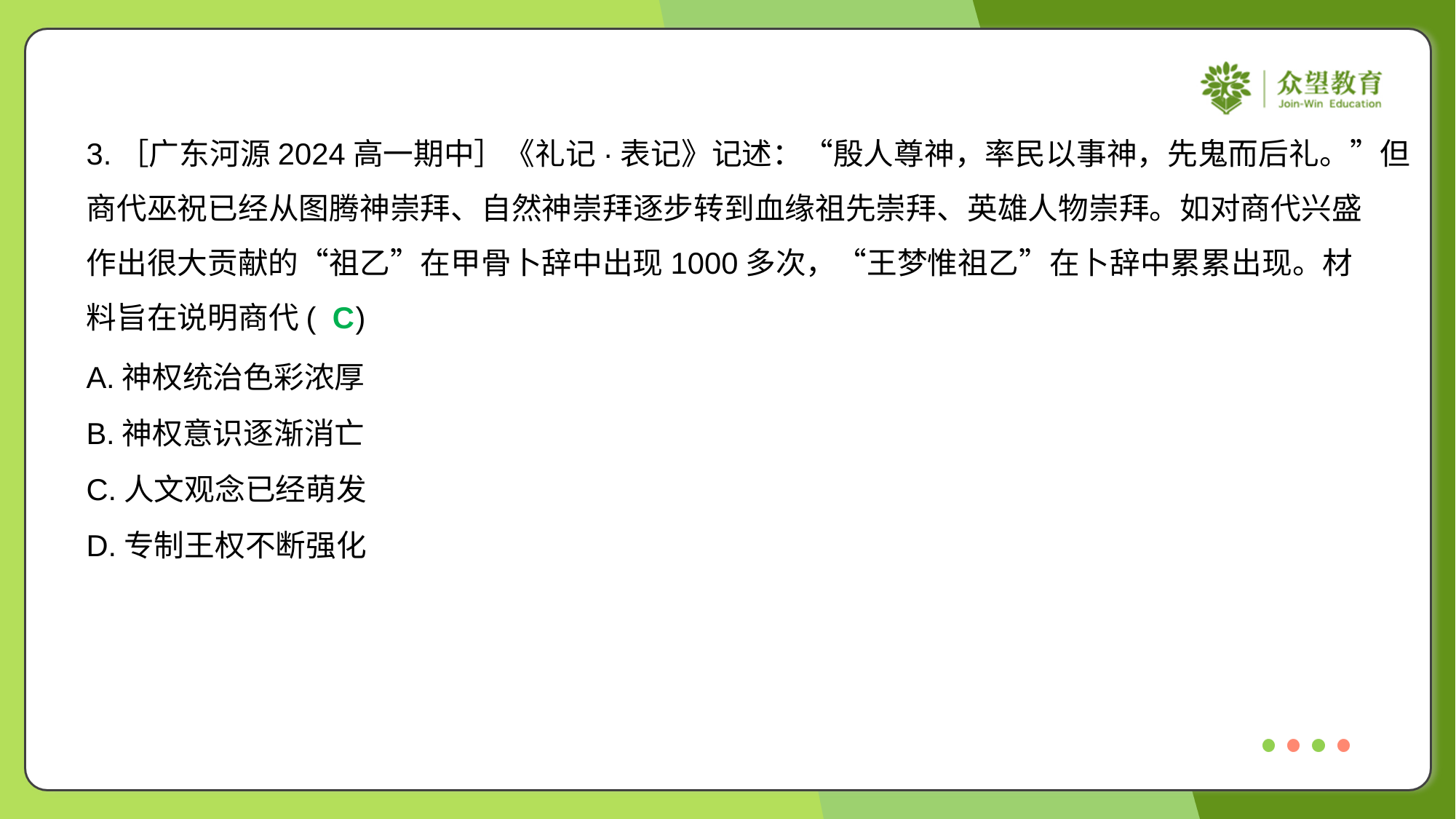

3.［广东河源2024高一期中］《礼记·表记》记述：“殷人尊神，率民以事神，先鬼而后礼。”但
商代巫祝已经从图腾神崇拜、自然神崇拜逐步转到血缘祖先崇拜、英雄人物崇拜。如对商代兴盛
作出很大贡献的“祖乙”在甲骨卜辞中出现1000多次，“王梦惟祖乙”在卜辞中累累出现。材
料旨在说明商代(     )
C
A.神权统治色彩浓厚
B.神权意识逐渐消亡
C.人文观念已经萌发
D.专制王权不断强化